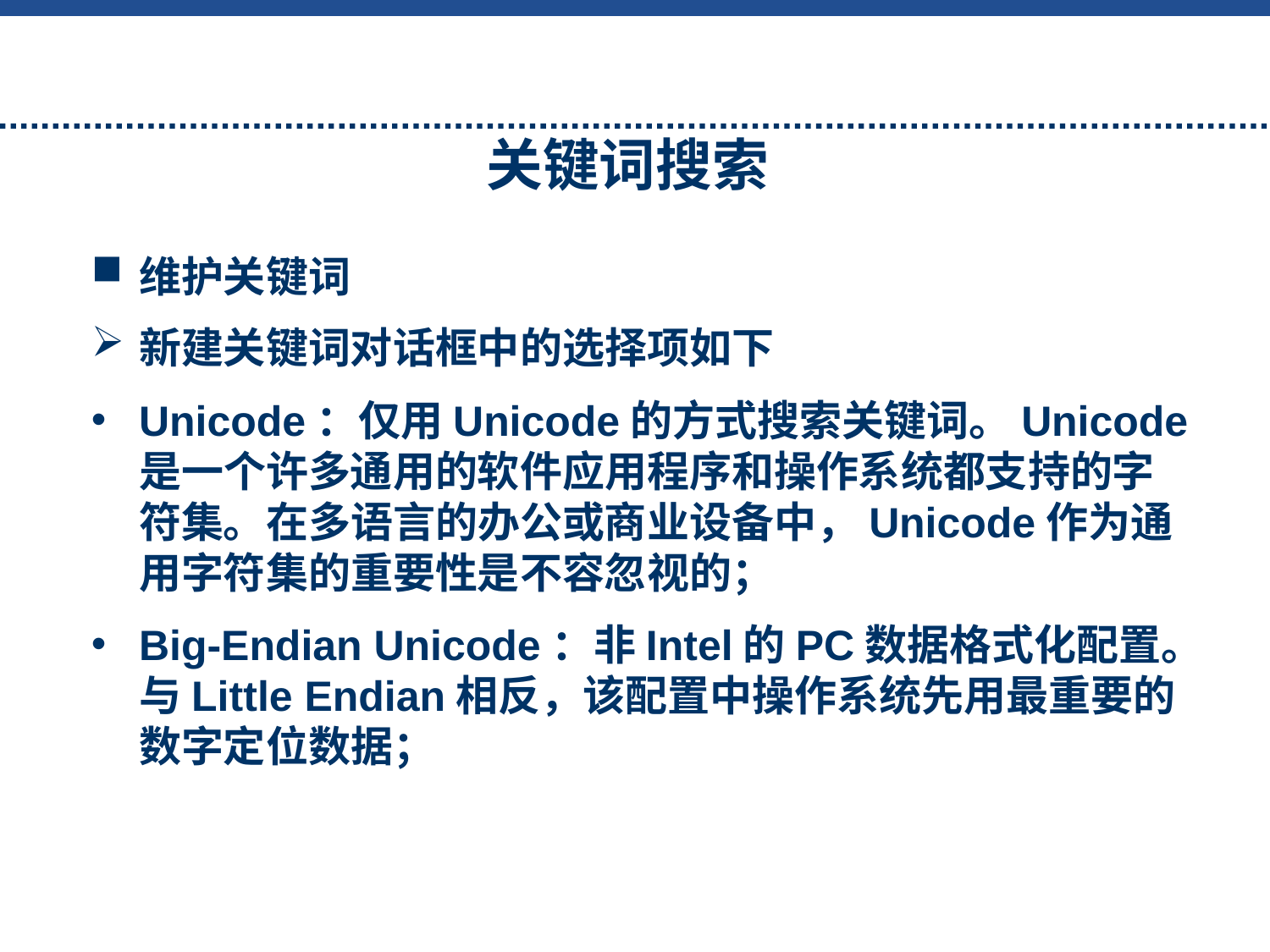

关键词搜索
维护关键词
新建关键词对话框中的选择项如下
Unicode：仅用Unicode的方式搜索关键词。Unicode是一个许多通用的软件应用程序和操作系统都支持的字符集。在多语言的办公或商业设备中，Unicode作为通用字符集的重要性是不容忽视的；
Big-Endian Unicode：非Intel的PC数据格式化配置。与Little Endian相反，该配置中操作系统先用最重要的数字定位数据；